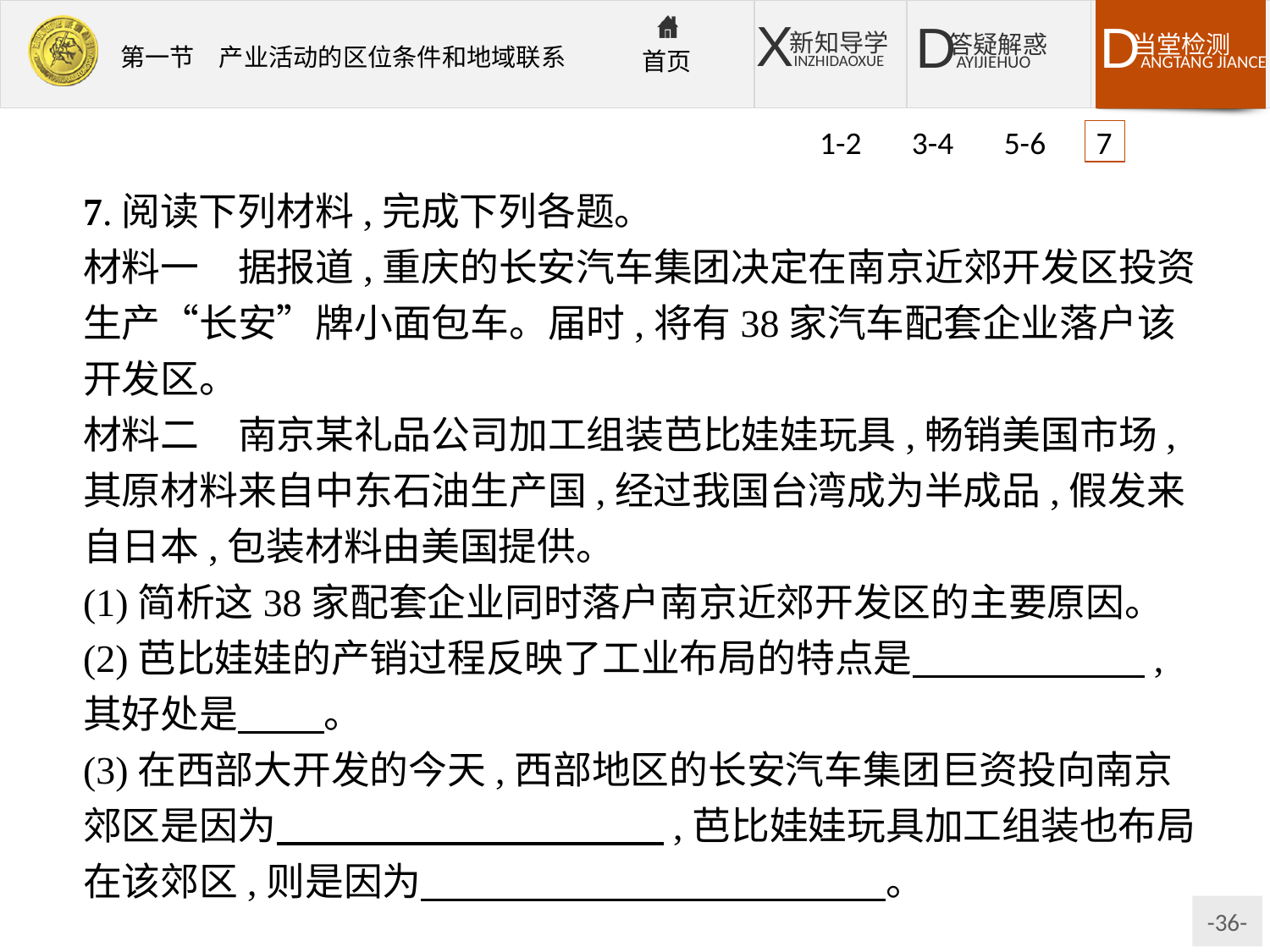

1-2       3-4       5-6       7

7.阅读下列材料,完成下列各题。
材料一　据报道,重庆的长安汽车集团决定在南京近郊开发区投资生产“长安”牌小面包车。届时,将有38家汽车配套企业落户该开发区。
材料二　南京某礼品公司加工组装芭比娃娃玩具,畅销美国市场,其原材料来自中东石油生产国,经过我国台湾成为半成品,假发来自日本,包装材料由美国提供。
(1)简析这38家配套企业同时落户南京近郊开发区的主要原因。
(2)芭比娃娃的产销过程反映了工业布局的特点是　　　　　　,其好处是　 　。
(3)在西部大开发的今天,西部地区的长安汽车集团巨资投向南京郊区是因为　　　　　　　　　　,芭比娃娃玩具加工组装也布局在该郊区,则是因为　　　　　　　　　　　　。